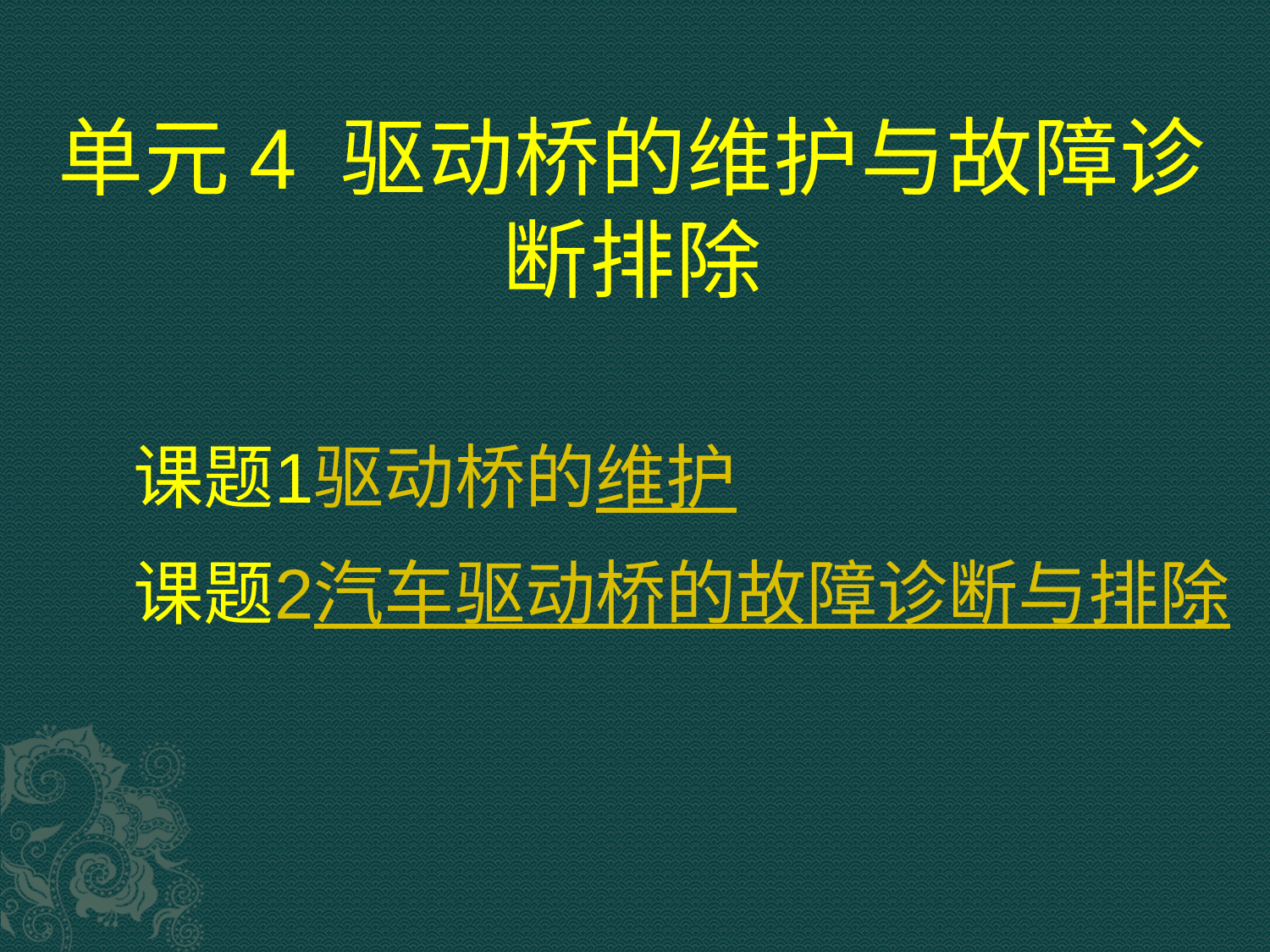

# 单元4 驱动桥的维护与故障诊断排除
     课题1驱动桥的维护
     课题2汽车驱动桥的故障诊断与排除